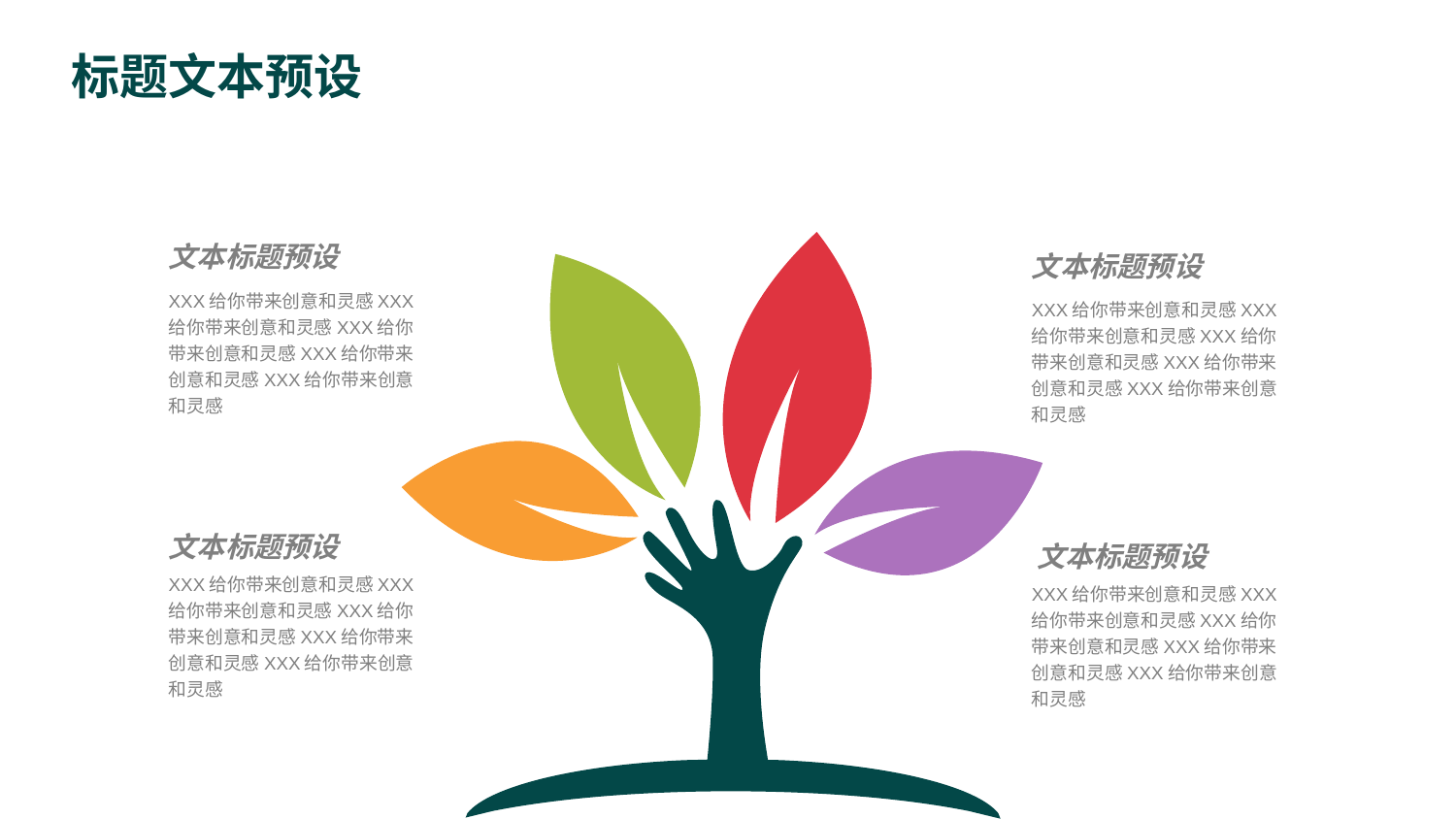

竞争对手分析
文本标题预设

文本标题预设

XXX给你带来创意和灵感XXX给你带来创意和灵感XXX给你带来创意和灵感XXX给你带来创意和灵感XXX给你带来创意和灵感
XXX给你带来创意和灵感XXX给你带来创意和灵感XXX给你带来创意和灵感XXX给你带来创意和灵感XXX给你带来创意和灵感

文本标题预设
文本标题预设
XXX给你带来创意和灵感XXX给你带来创意和灵感XXX给你带来创意和灵感XXX给你带来创意和灵感XXX给你带来创意和灵感
XXX给你带来创意和灵感XXX给你带来创意和灵感XXX给你带来创意和灵感XXX给你带来创意和灵感XXX给你带来创意和灵感